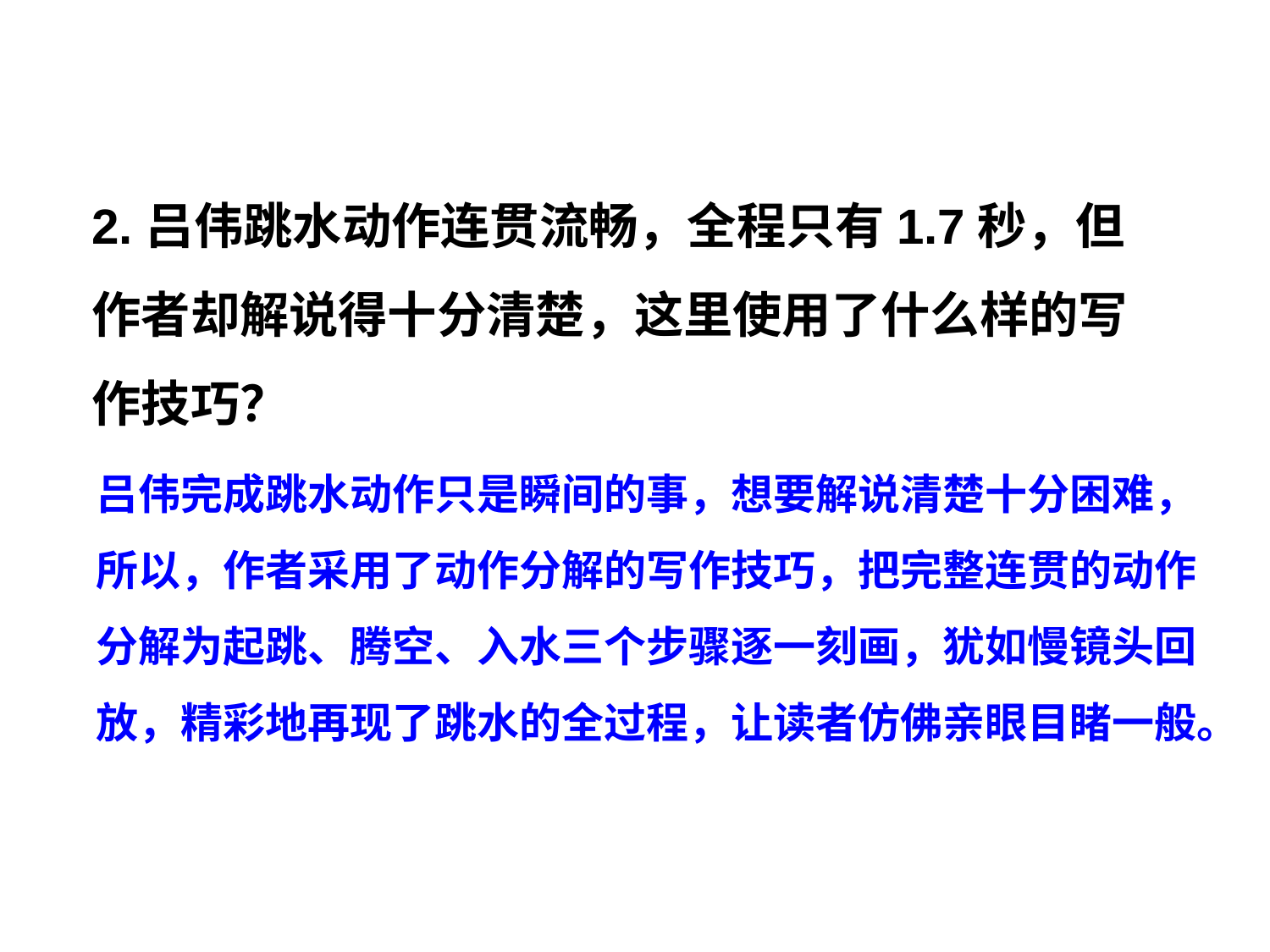

2.吕伟跳水动作连贯流畅，全程只有1.7秒，但作者却解说得十分清楚，这里使用了什么样的写作技巧？
吕伟完成跳水动作只是瞬间的事，想要解说清楚十分困难，所以，作者采用了动作分解的写作技巧，把完整连贯的动作分解为起跳、腾空、入水三个步骤逐一刻画，犹如慢镜头回放，精彩地再现了跳水的全过程，让读者仿佛亲眼目睹一般。